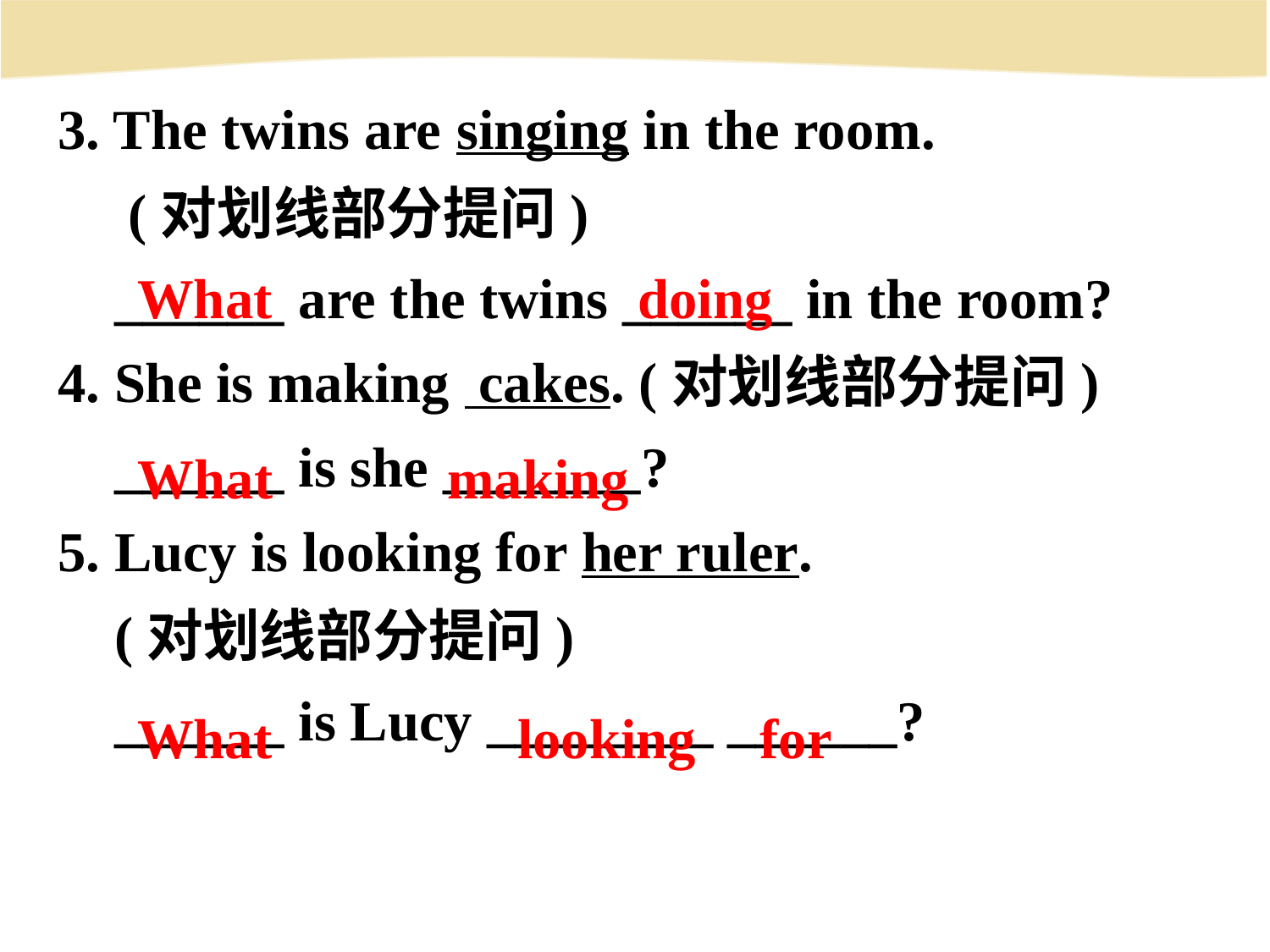

3. The twins are singing in the room.
     (对划线部分提问)
    ______ are the twins ______ in the room?
4. She is making  cakes. (对划线部分提问)
    ______ is she _______?
5. Lucy is looking for her ruler.
    (对划线部分提问)
    ______ is Lucy ________ ______?
What
doing
 What
making
What
looking      for